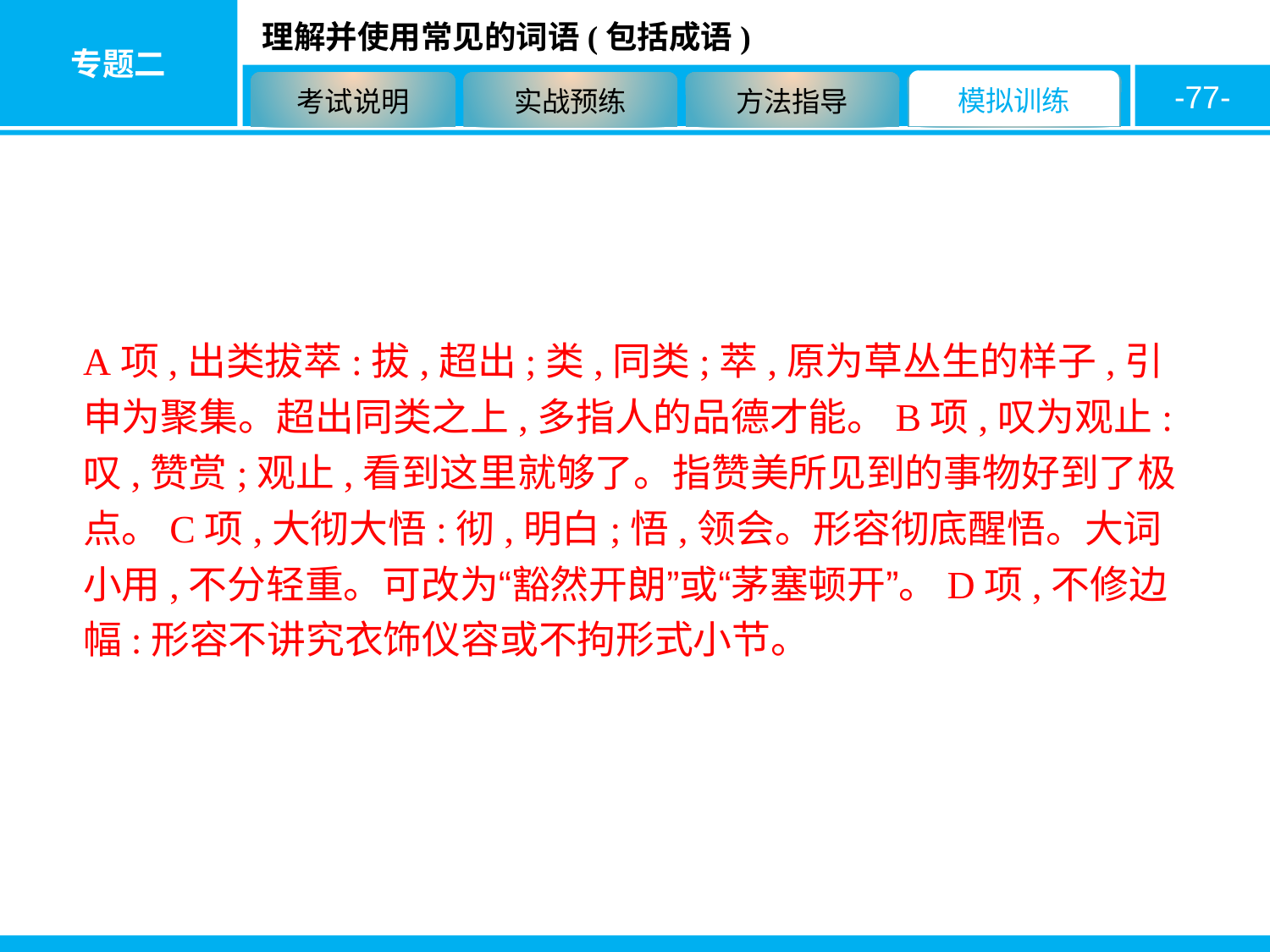

-77-
A项,出类拔萃:拔,超出;类,同类;萃,原为草丛生的样子,引申为聚集。超出同类之上,多指人的品德才能。B项,叹为观止:叹,赞赏;观止,看到这里就够了。指赞美所见到的事物好到了极点。C项,大彻大悟:彻,明白;悟,领会。形容彻底醒悟。大词小用,不分轻重。可改为“豁然开朗”或“茅塞顿开”。D项,不修边幅:形容不讲究衣饰仪容或不拘形式小节。